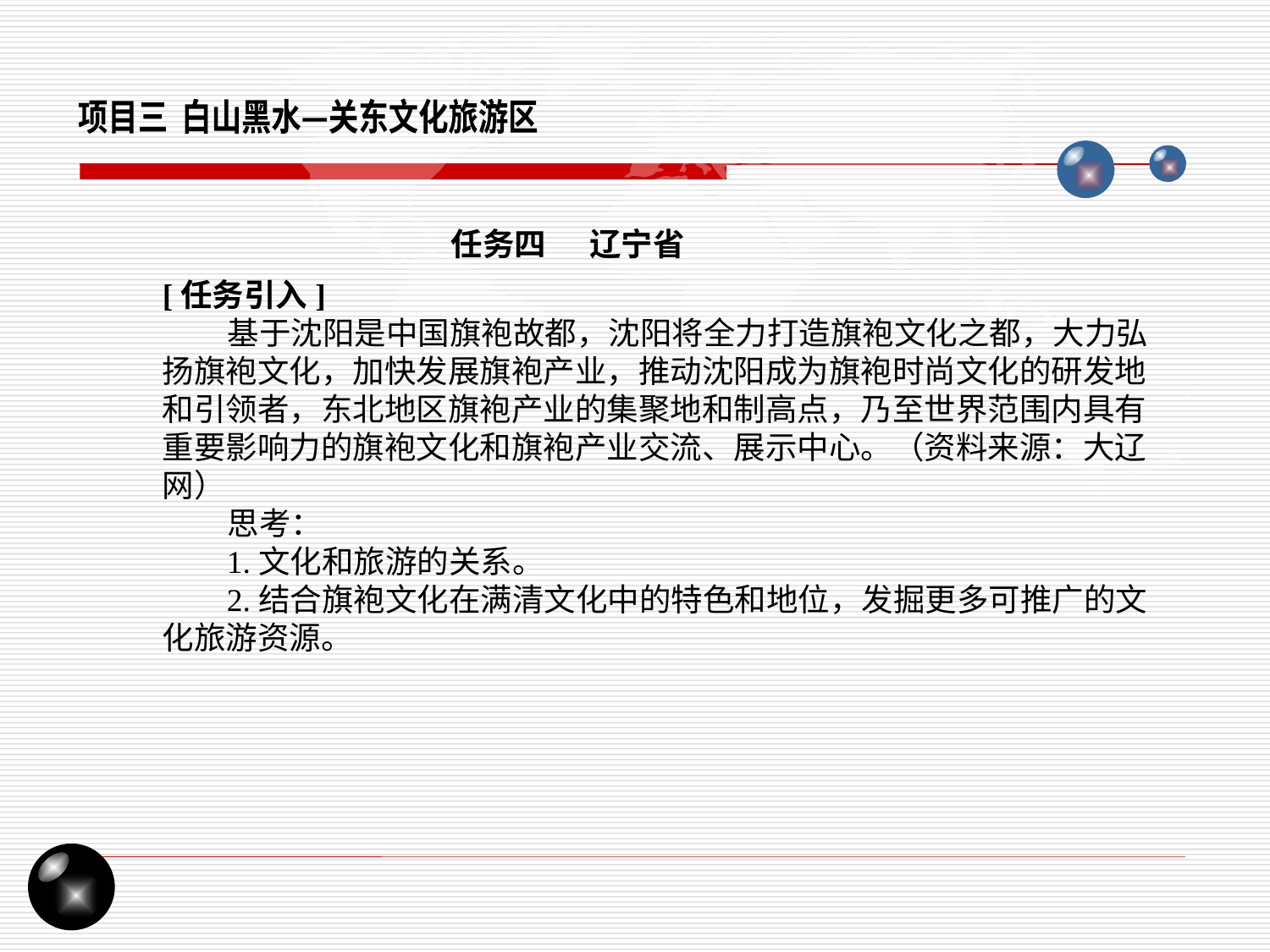

项目三  白山黑水—关东文化旅游区
任务四      辽宁省
[任务引入]
        基于沈阳是中国旗袍故都，沈阳将全力打造旗袍文化之都，大力弘扬旗袍文化，加快发展旗袍产业，推动沈阳成为旗袍时尚文化的研发地和引领者，东北地区旗袍产业的集聚地和制高点，乃至世界范围内具有重要影响力的旗袍文化和旗袍产业交流、展示中心。（资料来源：大辽网）
        思考：
        1.文化和旅游的关系。
        2.结合旗袍文化在满清文化中的特色和地位，发掘更多可推广的文化旅游资源。